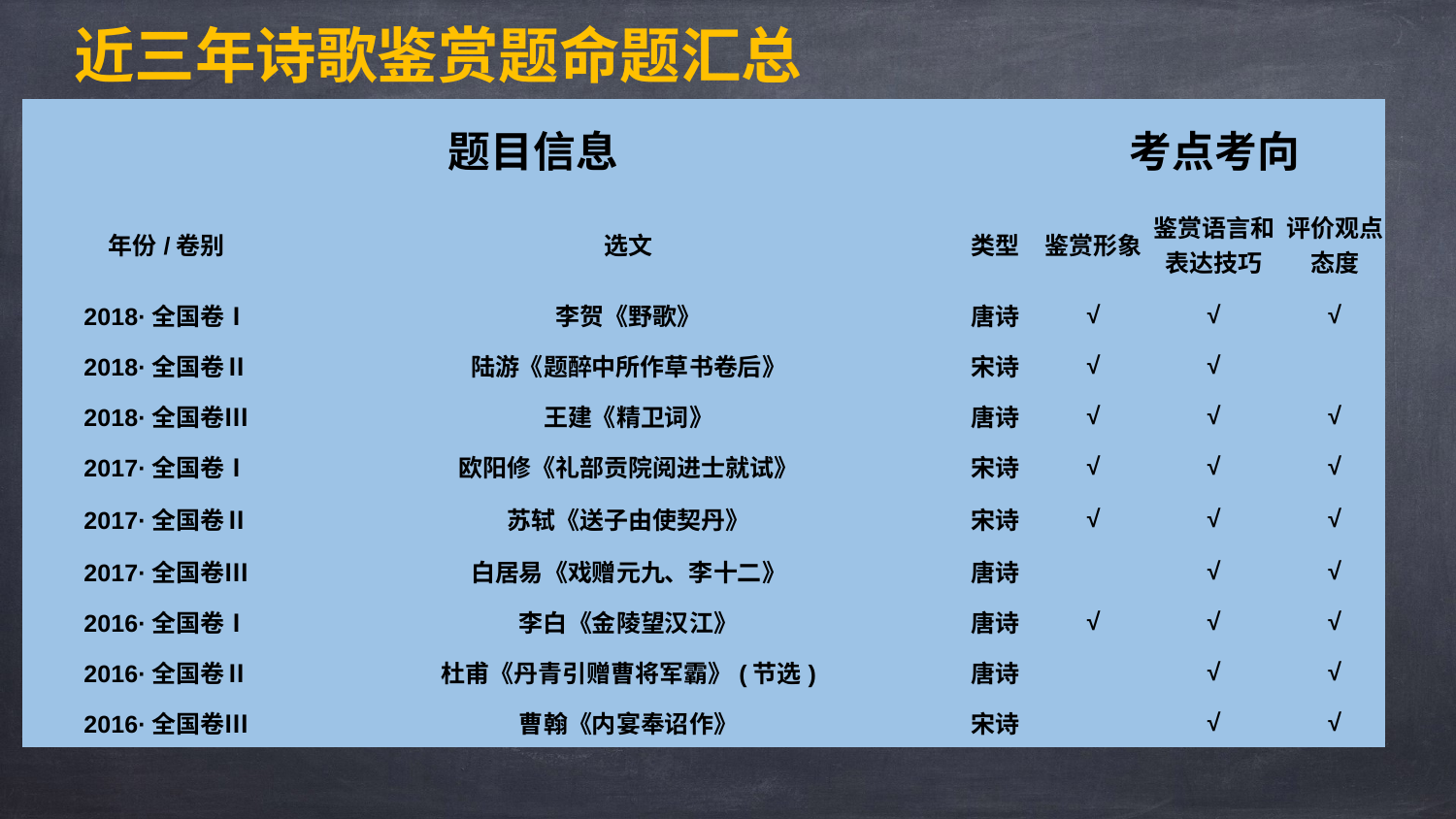

近三年诗歌鉴赏题命题汇总
| 题目信息 |  |  | 考点考向 |  |  |
| --- | --- | --- | --- | --- | --- |
| 年份/卷别 | 选文 | 类型 | 鉴赏形象 | 鉴赏语言和表达技巧 | 评价观点态度 |
| 2018·全国卷Ⅰ | 李贺《野歌》 | 唐诗 | √ | √ | √ |
| 2018·全国卷Ⅱ | 陆游《题醉中所作草书卷后》 | 宋诗 | √ | √ |  |
| 2018·全国卷Ⅲ | 王建《精卫词》 | 唐诗 | √ | √ | √ |
| 2017·全国卷Ⅰ | 欧阳修《礼部贡院阅进士就试》 | 宋诗 | √ | √ | √ |
| 2017·全国卷Ⅱ | 苏轼《送子由使契丹》 | 宋诗 | √ | √ | √ |
| 2017·全国卷Ⅲ | 白居易《戏赠元九、李十二》 | 唐诗 |  | √ | √ |
| 2016·全国卷Ⅰ | 李白《金陵望汉江》 | 唐诗 | √ | √ | √ |
| 2016·全国卷Ⅱ | 杜甫《丹青引赠曹将军霸》(节选) | 唐诗 |  | √ | √ |
| 2016·全国卷Ⅲ | 曹翰《内宴奉诏作》 | 宋诗 |  | √ | √ |